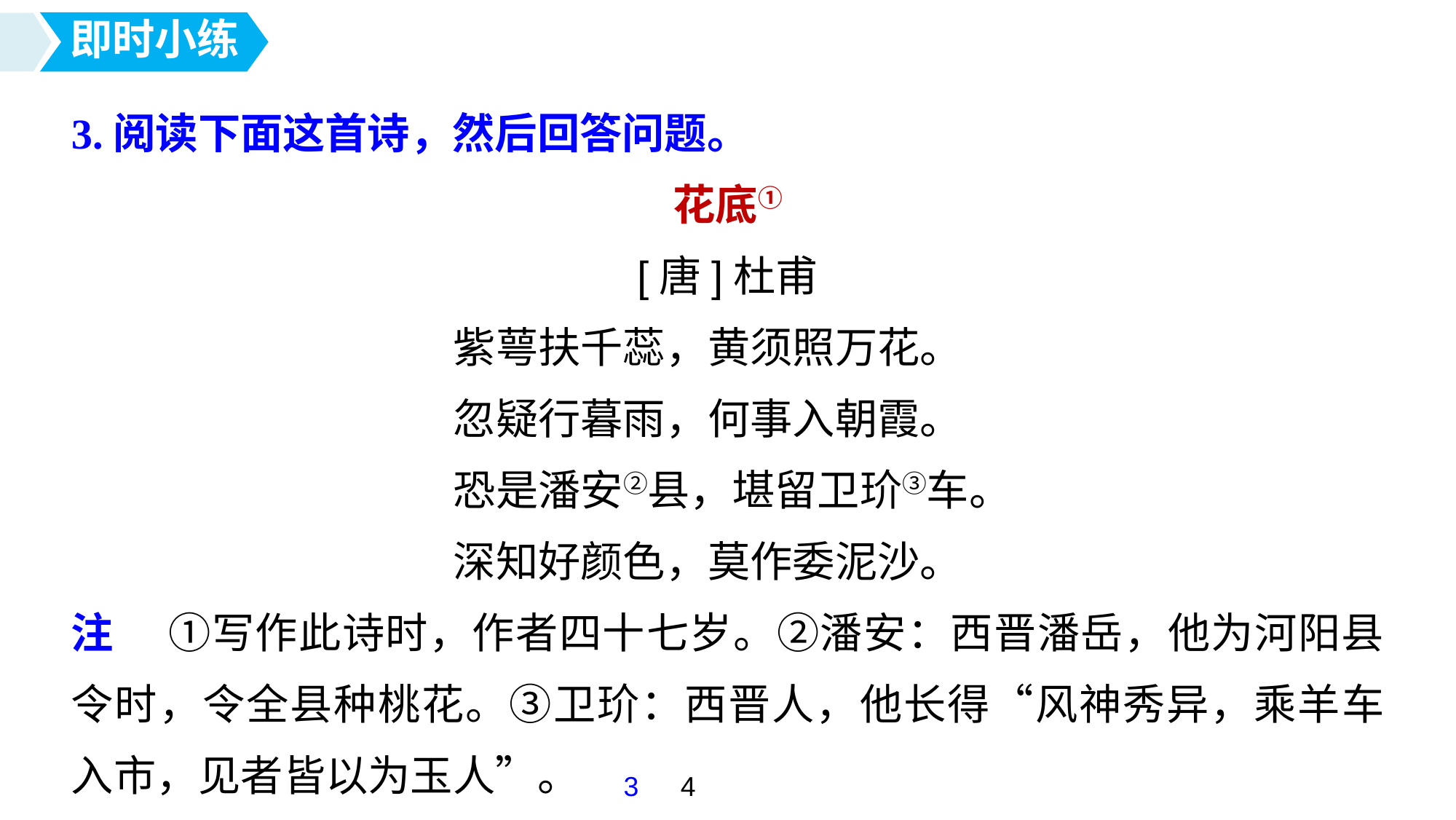

即时小练

3.阅读下面这首诗，然后回答问题。
花底①
[唐]杜甫
紫萼扶千蕊，黄须照万花。
忽疑行暮雨，何事入朝霞。
恐是潘安②县，堪留卫玠③车。
深知好颜色，莫作委泥沙。
注 　①写作此诗时，作者四十七岁。②潘安：西晋潘岳，他为河阳县令时，令全县种桃花。③卫玠：西晋人，他长得“风神秀异，乘羊车入市，见者皆以为玉人”。
3
4